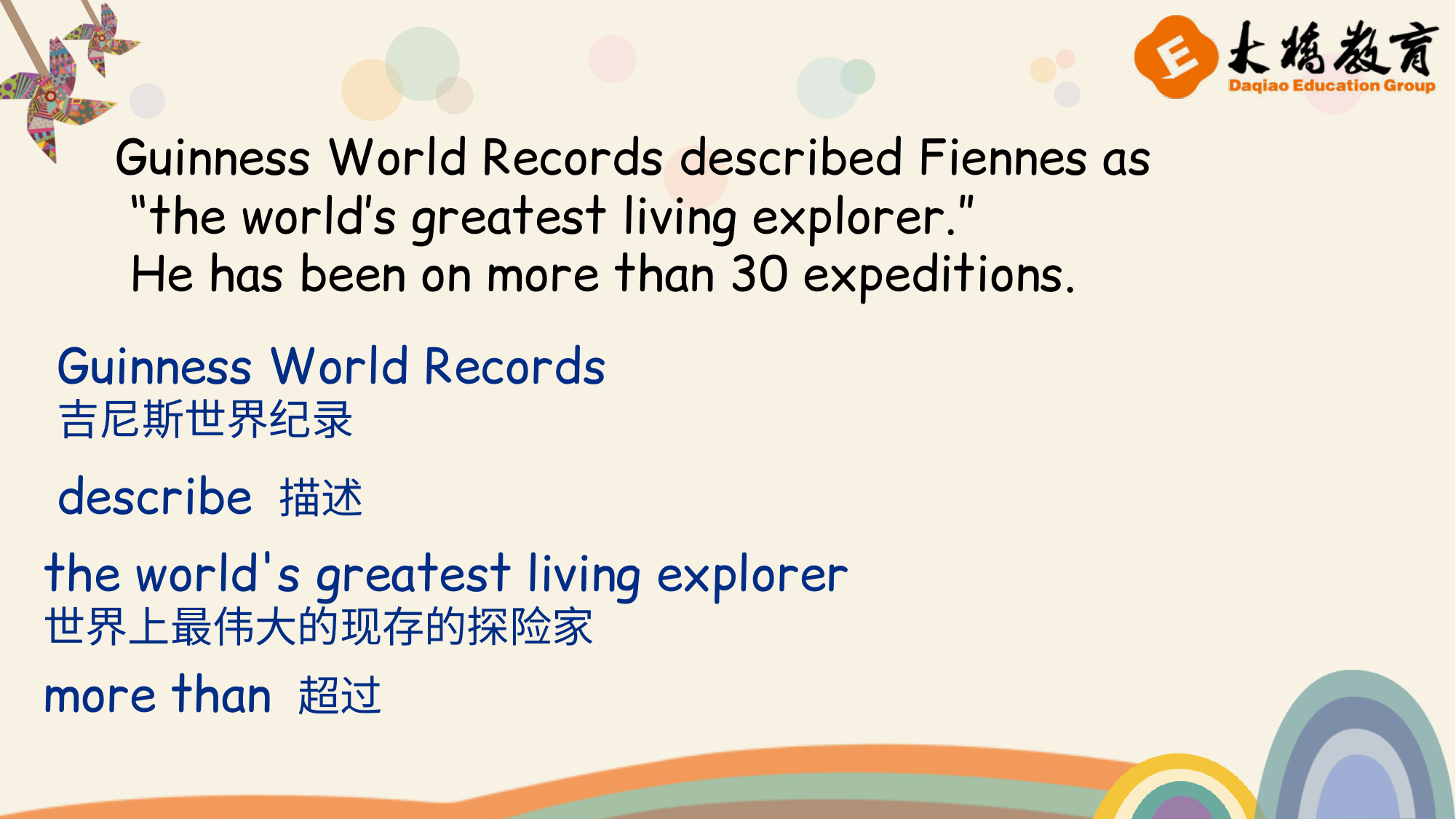

Guinness World Records described Fiennes as
 “the world’s greatest living explorer.”
 He has been on more than 30 expeditions.
Guinness World Records
吉尼斯世界纪录
describe 描述
the world's greatest living explorer
世界上最伟大的现存的探险家
more than 超过